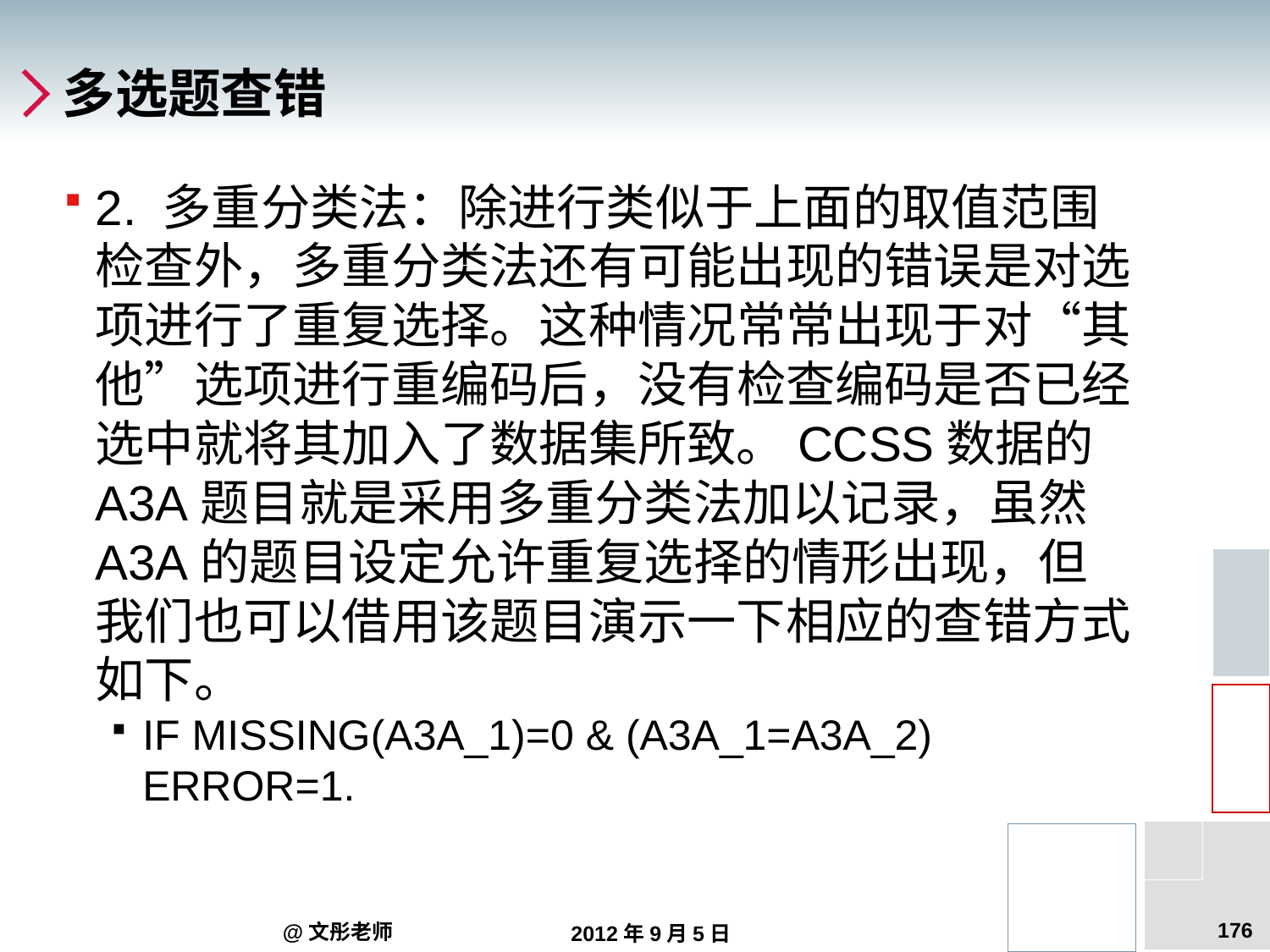

# 多选题查错
2. 多重分类法：除进行类似于上面的取值范围检查外，多重分类法还有可能出现的错误是对选项进行了重复选择。这种情况常常出现于对“其他”选项进行重编码后，没有检查编码是否已经选中就将其加入了数据集所致。CCSS数据的A3A题目就是采用多重分类法加以记录，虽然A3A的题目设定允许重复选择的情形出现，但我们也可以借用该题目演示一下相应的查错方式如下。
IF MISSING(A3A_1)=0 & (A3A_1=A3A_2) ERROR=1.

176
@文彤老师

2012年9月5日